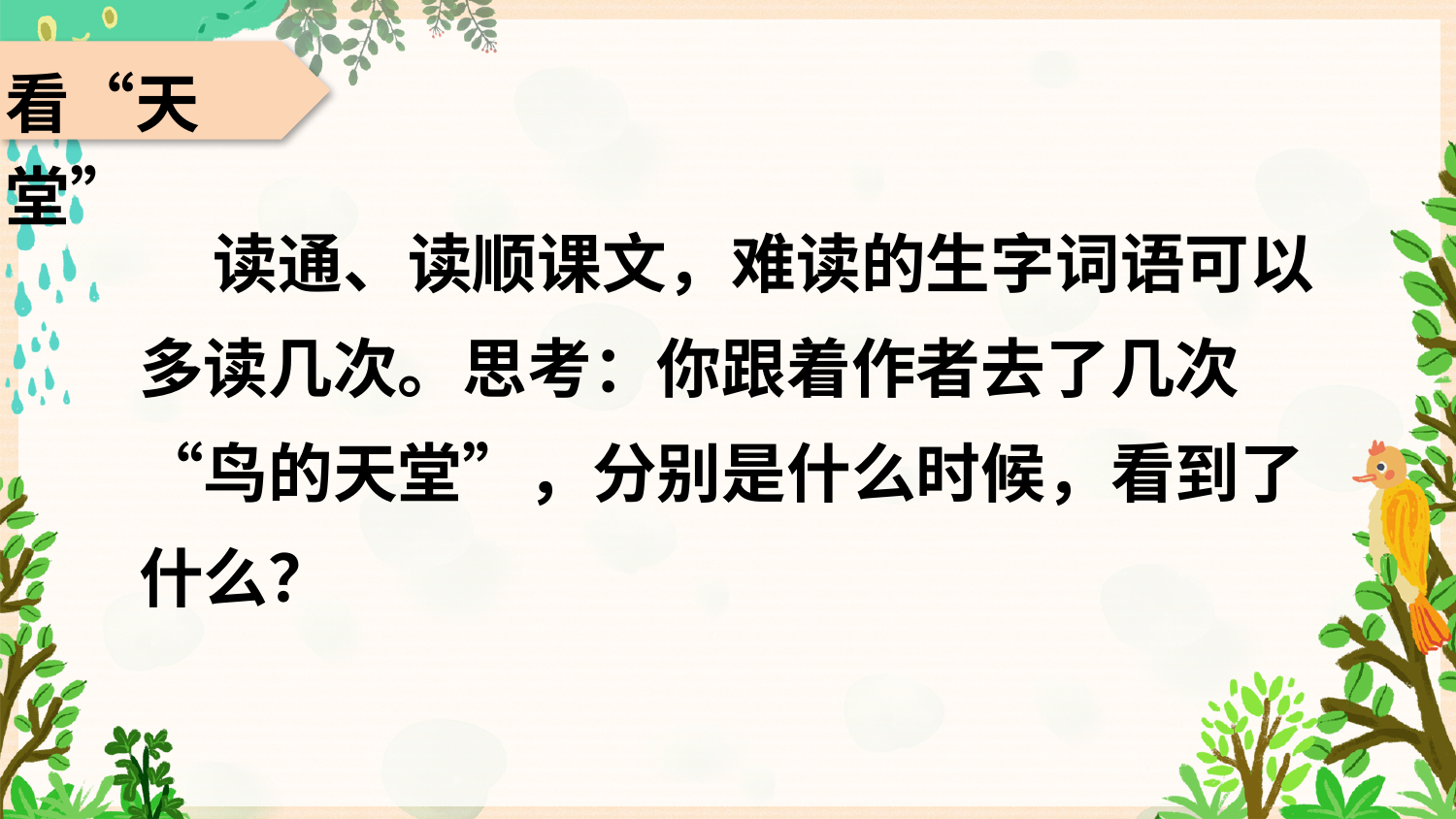

看“天堂”
    读通、读顺课文，难读的生字词语可以多读几次。思考：你跟着作者去了几次“鸟的天堂”，分别是什么时候，看到了什么？